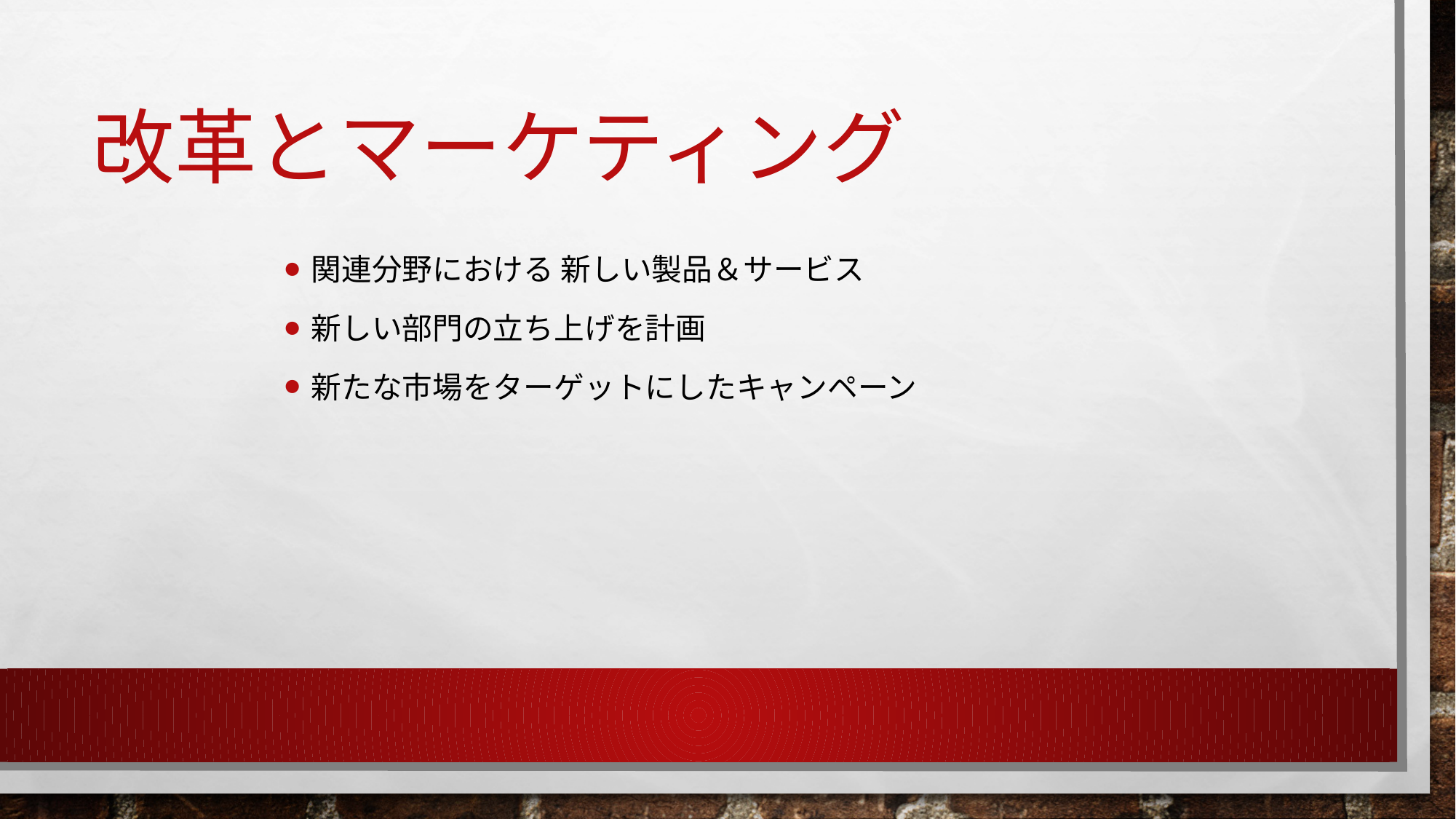

# 改革とマーケティング
関連分野における 新しい製品＆サービス
新しい部門の立ち上げを計画
新たな市場をターゲットにしたキャンペーン